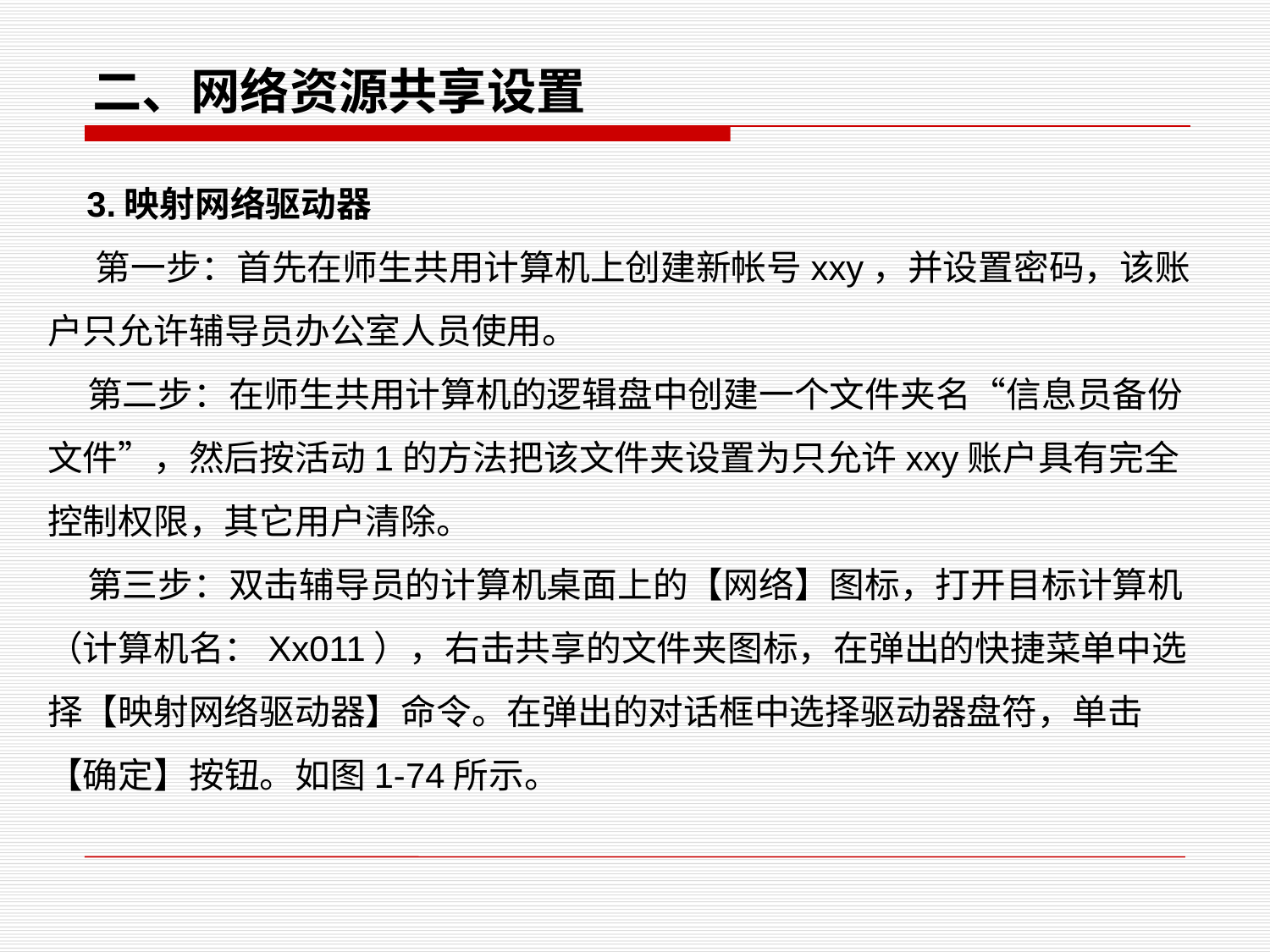

二、网络资源共享设置
    3.映射网络驱动器
     第一步：首先在师生共用计算机上创建新帐号xxy，并设置密码，该账户只允许辅导员办公室人员使用。
    第二步：在师生共用计算机的逻辑盘中创建一个文件夹名“信息员备份文件”，然后按活动1的方法把该文件夹设置为只允许xxy账户具有完全控制权限，其它用户清除。
    第三步：双击辅导员的计算机桌面上的【网络】图标，打开目标计算机（计算机名：Xx011），右击共享的文件夹图标，在弹出的快捷菜单中选择【映射网络驱动器】命令。在弹出的对话框中选择驱动器盘符，单击【确定】按钮。如图1-74所示。
49